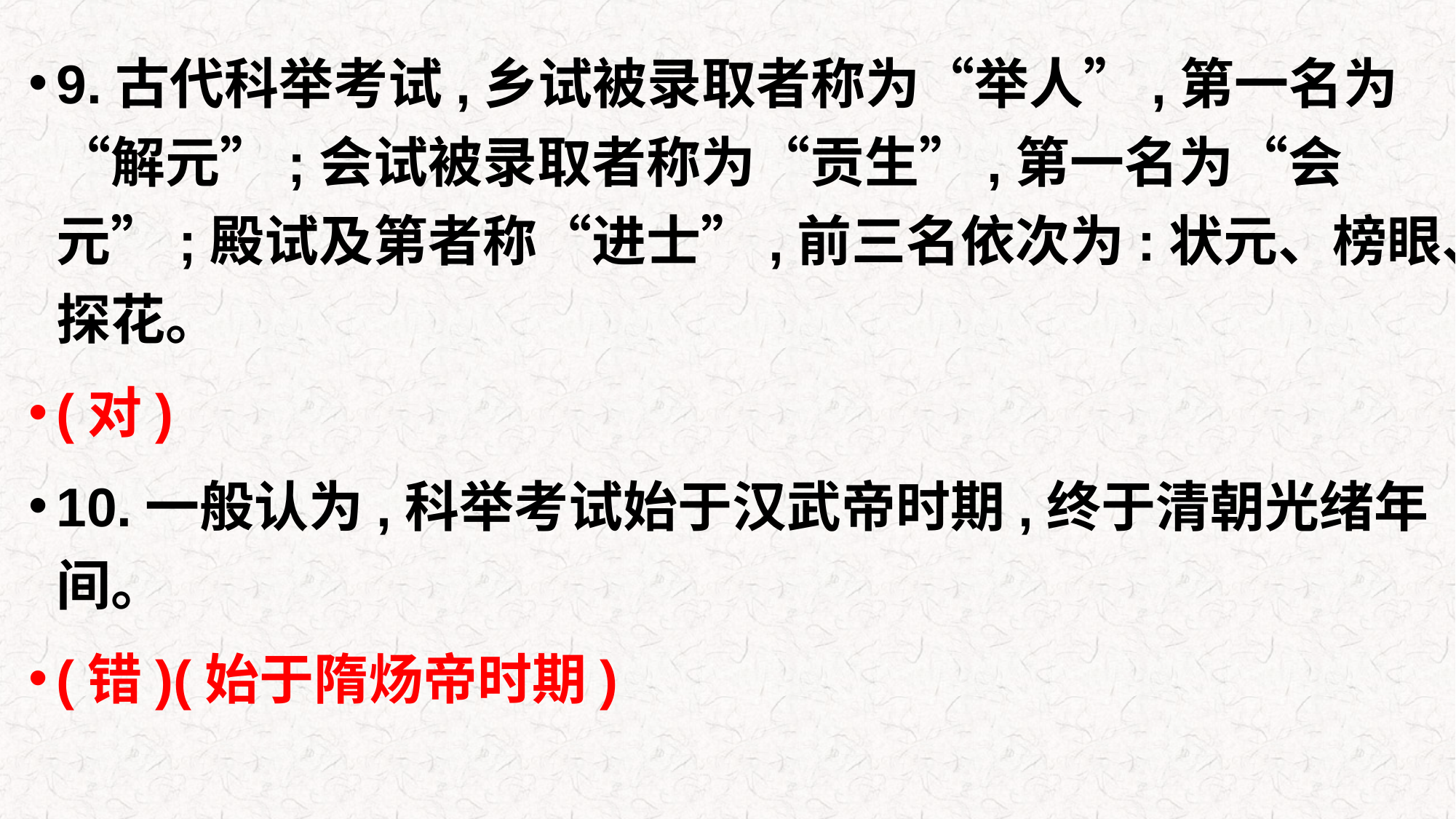

9.古代科举考试,乡试被录取者称为“举人”,第一名为“解元”;会试被录取者称为“贡生”,第一名为“会元”;殿试及第者称“进士”,前三名依次为:状元、榜眼、探花。
(对)
10.一般认为,科举考试始于汉武帝时期,终于清朝光绪年间。
(错)(始于隋炀帝时期)